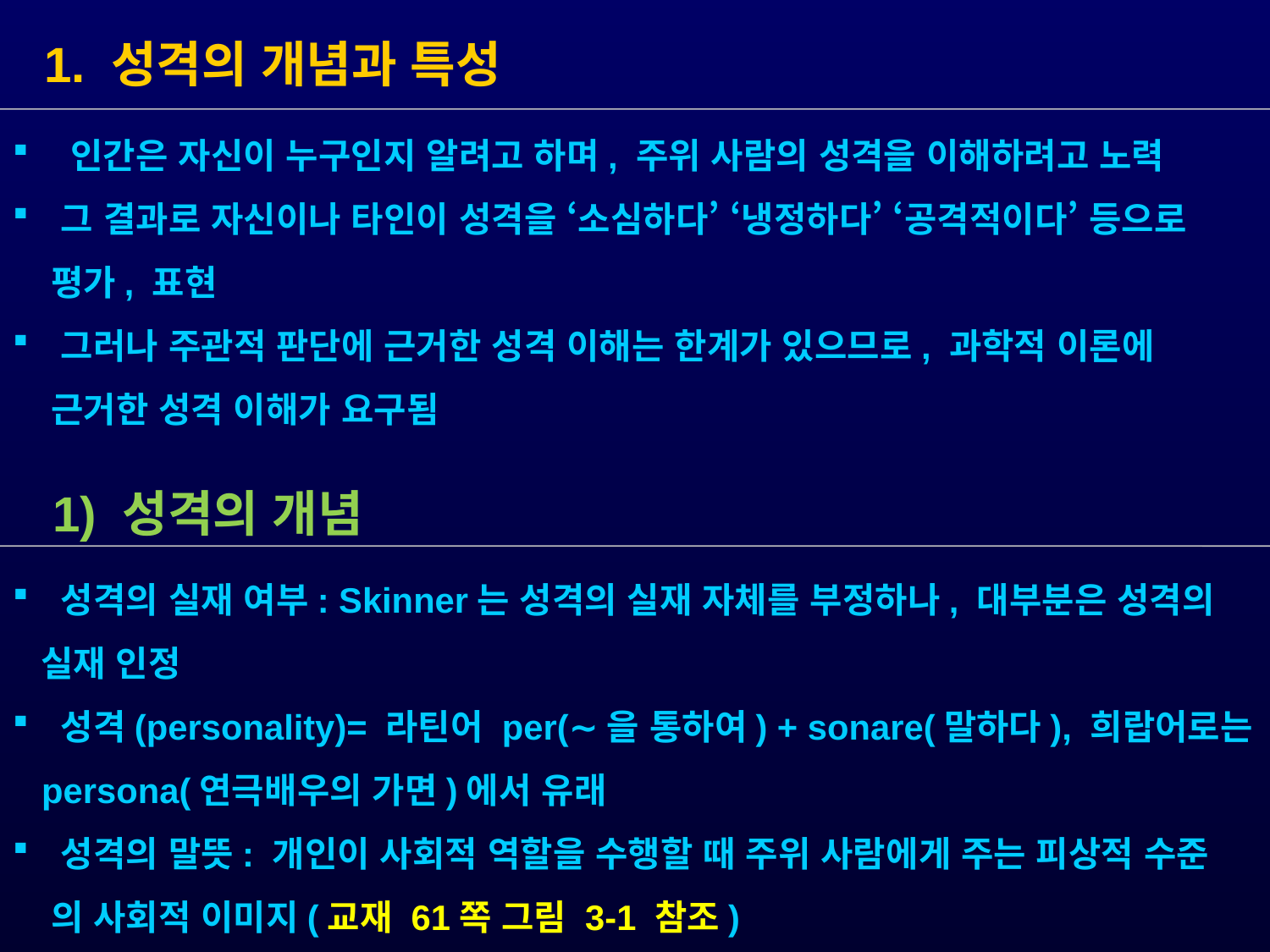

1. 성격의 개념과 특성
  인간은 자신이 누구인지 알려고 하며, 주위 사람의 성격을 이해하려고 노력
 그 결과로 자신이나 타인이 성격을 ‘소심하다’ ‘냉정하다’ ‘공격적이다’ 등으로
   평가, 표현
 그러나 주관적 판단에 근거한 성격 이해는 한계가 있으므로, 과학적 이론에
   근거한 성격 이해가 요구됨

 성격의 실재 여부: Skinner는 성격의 실재 자체를 부정하나, 대부분은 성격의
  실재 인정
 성격(personality)= 라틴어 per(∼을 통하여) + sonare(말하다), 희랍어로는
   persona(연극배우의 가면)에서 유래
 성격의 말뜻: 개인이 사회적 역할을 수행할 때 주위 사람에게 주는 피상적 수준
   의 사회적 이미지(교재 61쪽 그림 3-1 참조)

  1) 성격의 개념